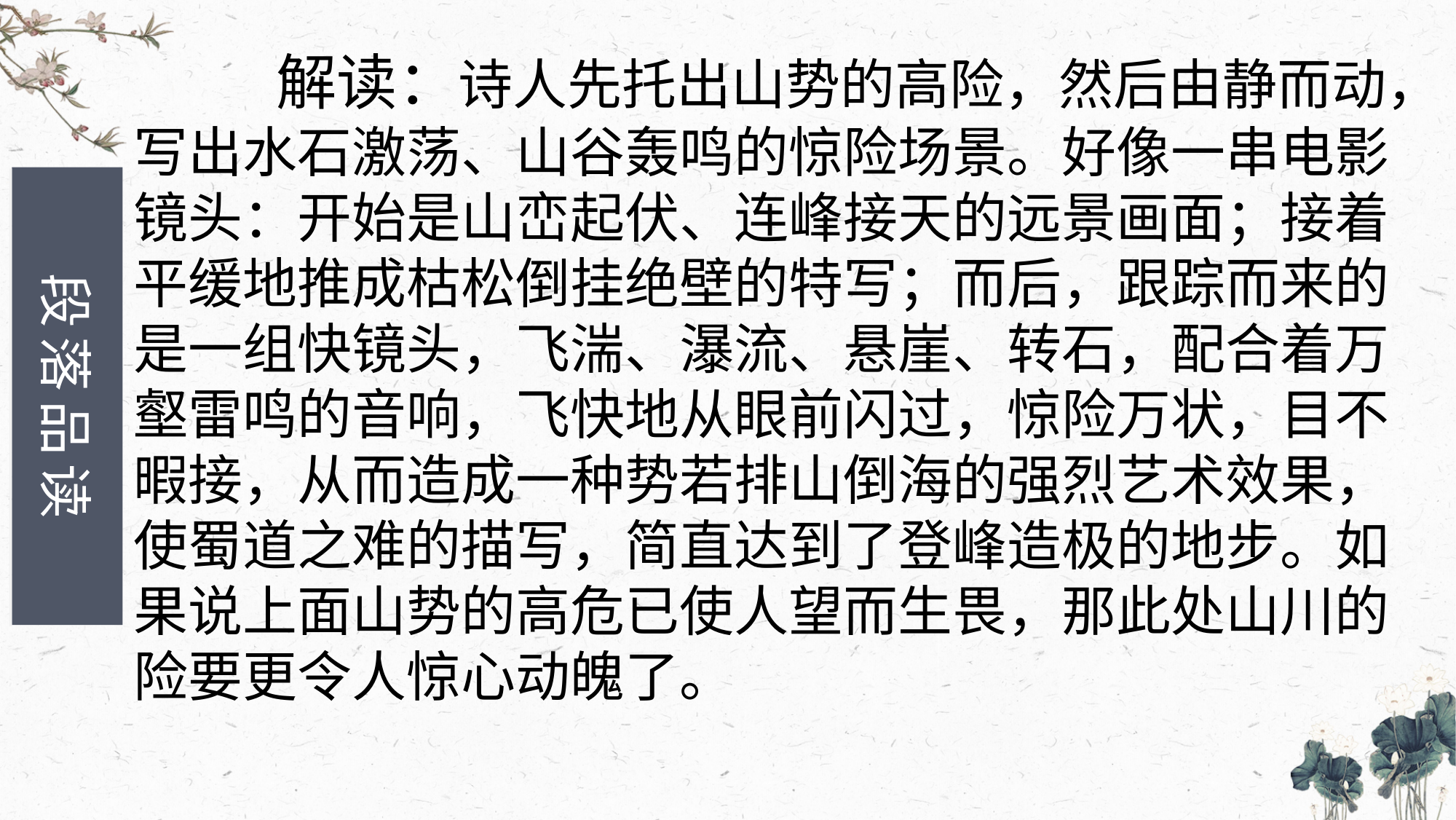

解读：诗人先托出山势的高险，然后由静而动，写出水石激荡、山谷轰鸣的惊险场景。好像一串电影镜头：开始是山峦起伏、连峰接天的远景画面；接着平缓地推成枯松倒挂绝壁的特写；而后，跟踪而来的是一组快镜头，飞湍、瀑流、悬崖、转石，配合着万壑雷鸣的音响，飞快地从眼前闪过，惊险万状，目不暇接，从而造成一种势若排山倒海的强烈艺术效果，使蜀道之难的描写，简直达到了登峰造极的地步。如果说上面山势的高危已使人望而生畏，那此处山川的险要更令人惊心动魄了。

段落品读